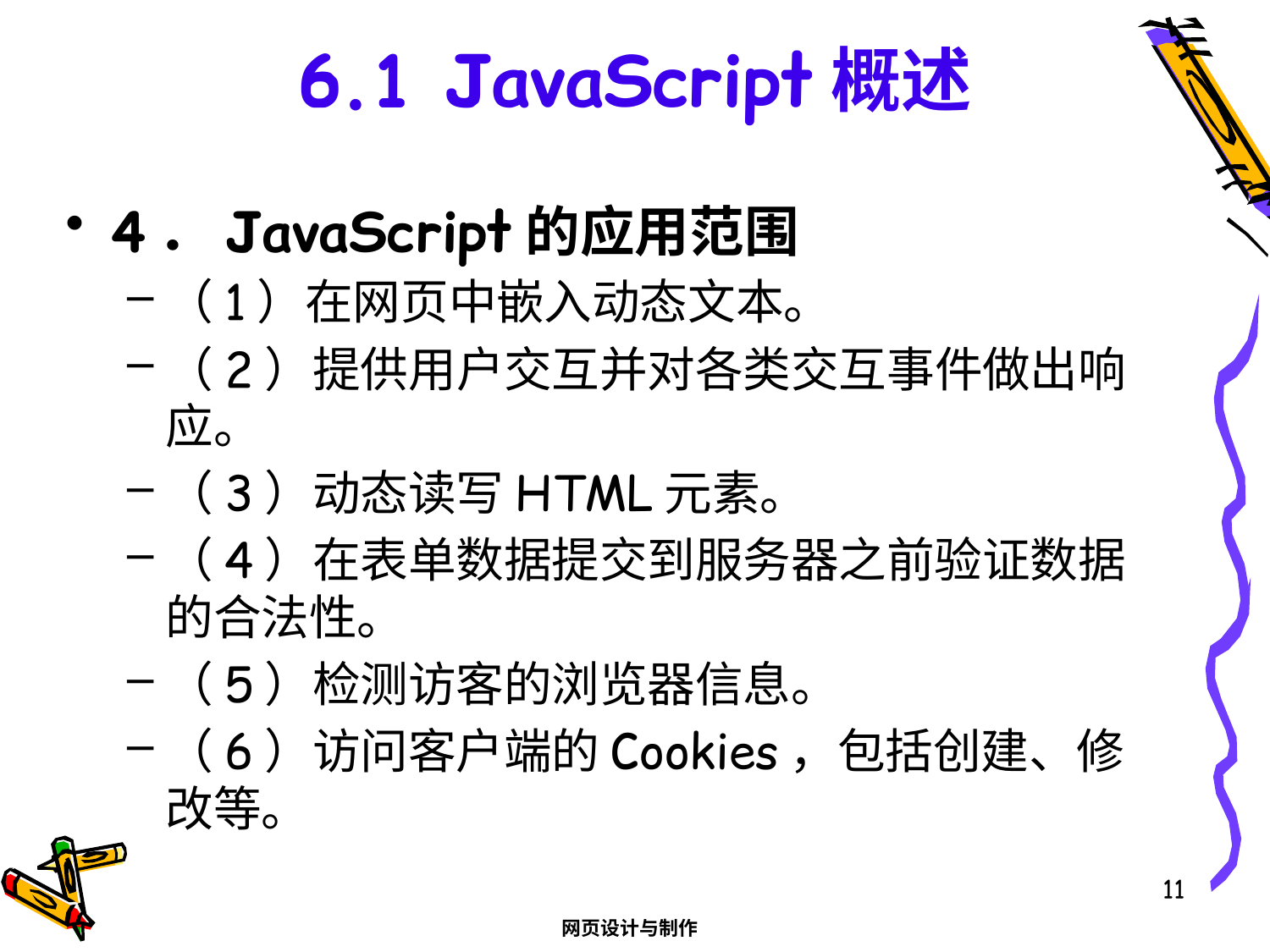

# 6.1 JavaScript概述
4．JavaScript的应用范围
（1）在网页中嵌入动态文本。
（2）提供用户交互并对各类交互事件做出响应。
（3）动态读写HTML元素。
（4）在表单数据提交到服务器之前验证数据的合法性。
（5）检测访客的浏览器信息。
（6）访问客户端的Cookies，包括创建、修改等。
11
网页设计与制作